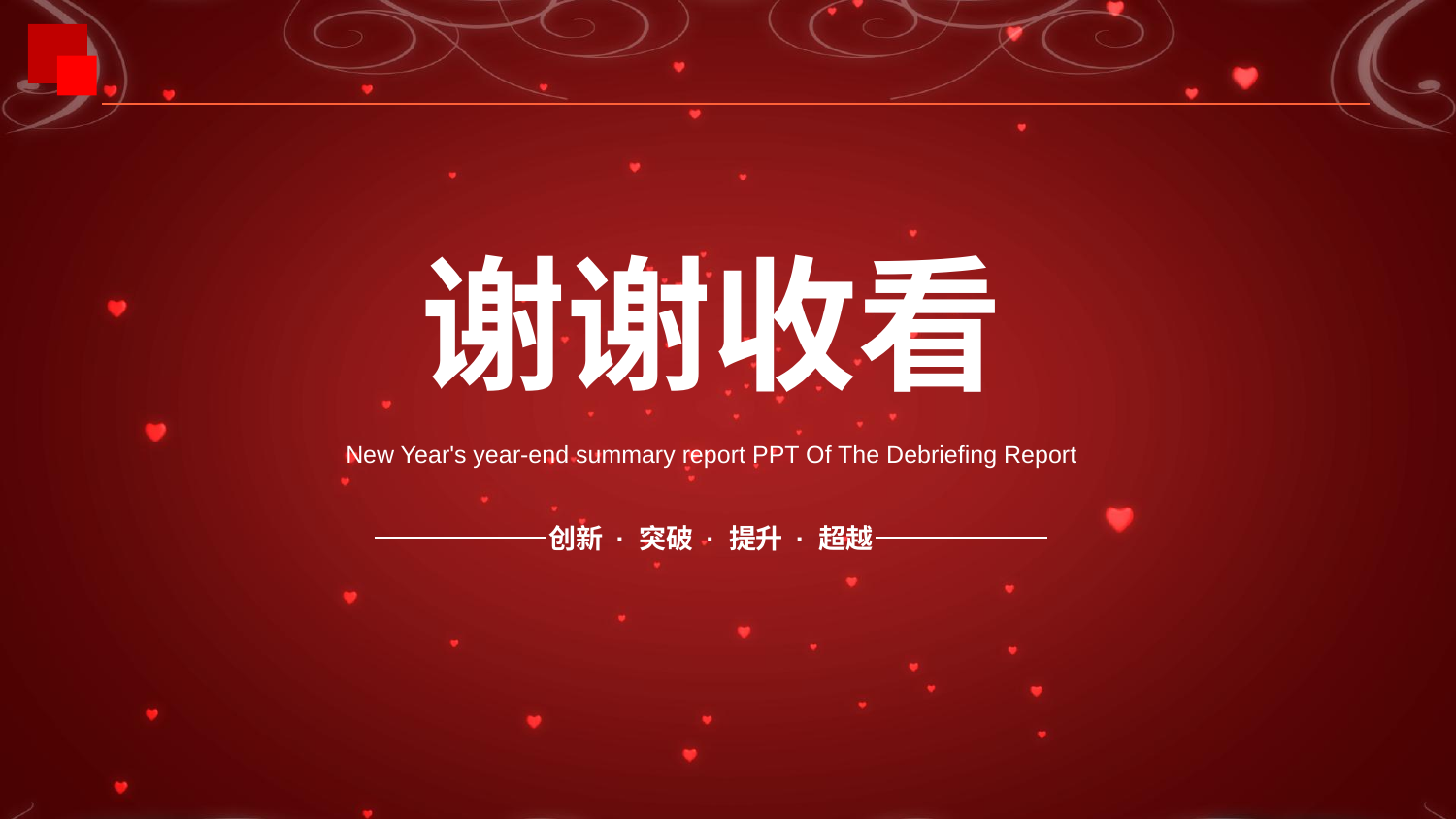

谢谢收看
New Year's year-end summary report PPT Of The Debriefing Report
创新 · 突破 · 提升 · 超越